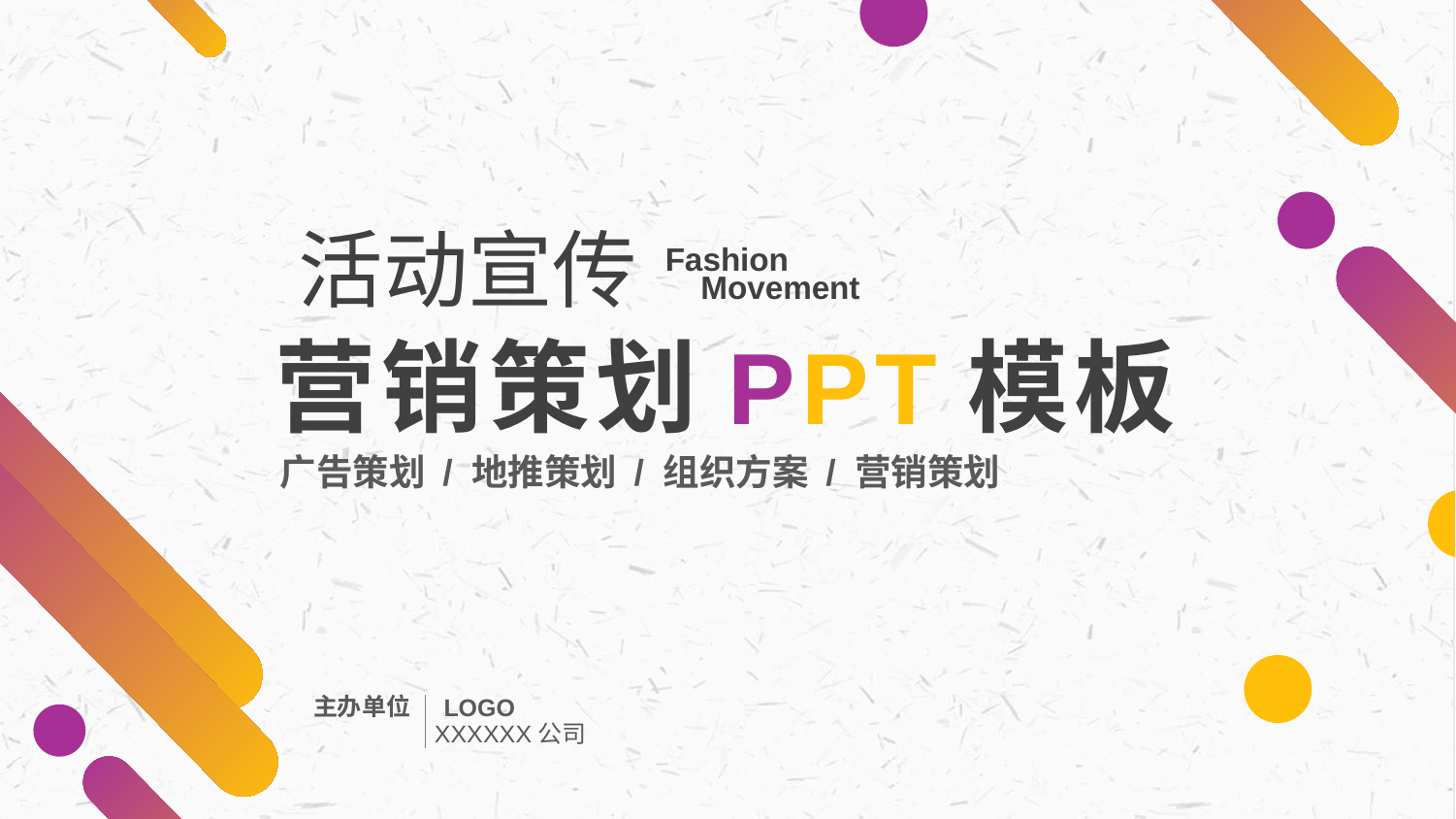

活动宣传
Fashion
Movement

营销策划PPT模板

广告策划 / 地推策划 / 组织方案 / 营销策划

主办单位
LOGO
XXXXXX公司